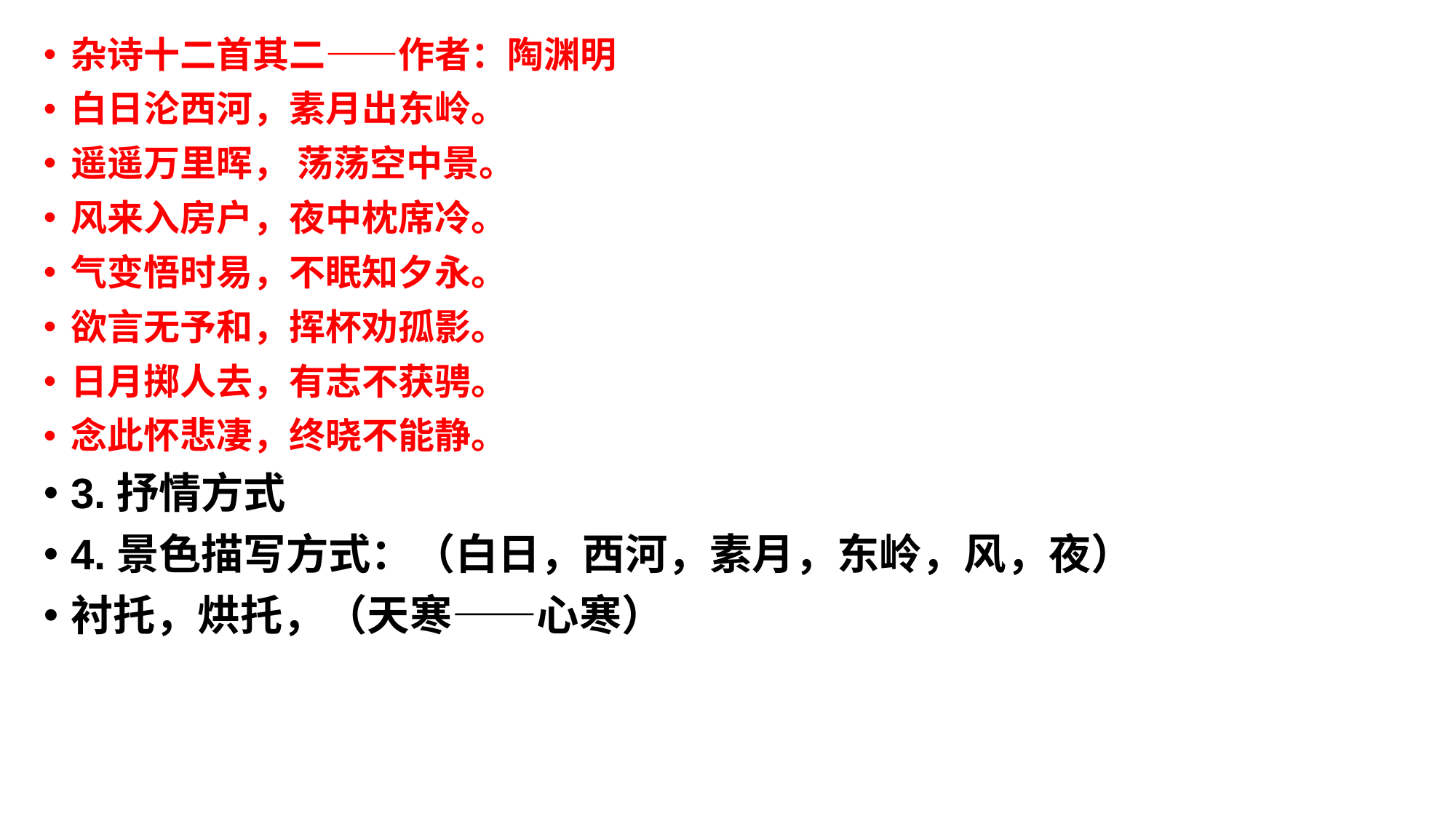

杂诗十二首其二——作者：陶渊明
白日沦西河，素月出东岭。
遥遥万里晖， 荡荡空中景。
风来入房户，夜中枕席冷。
气变悟时易，不眠知夕永。
欲言无予和，挥杯劝孤影。
日月掷人去，有志不获骋。
念此怀悲凄，终晓不能静。
3.抒情方式
4.景色描写方式：（白日，西河，素月，东岭，风，夜）
衬托，烘托，（天寒——心寒）